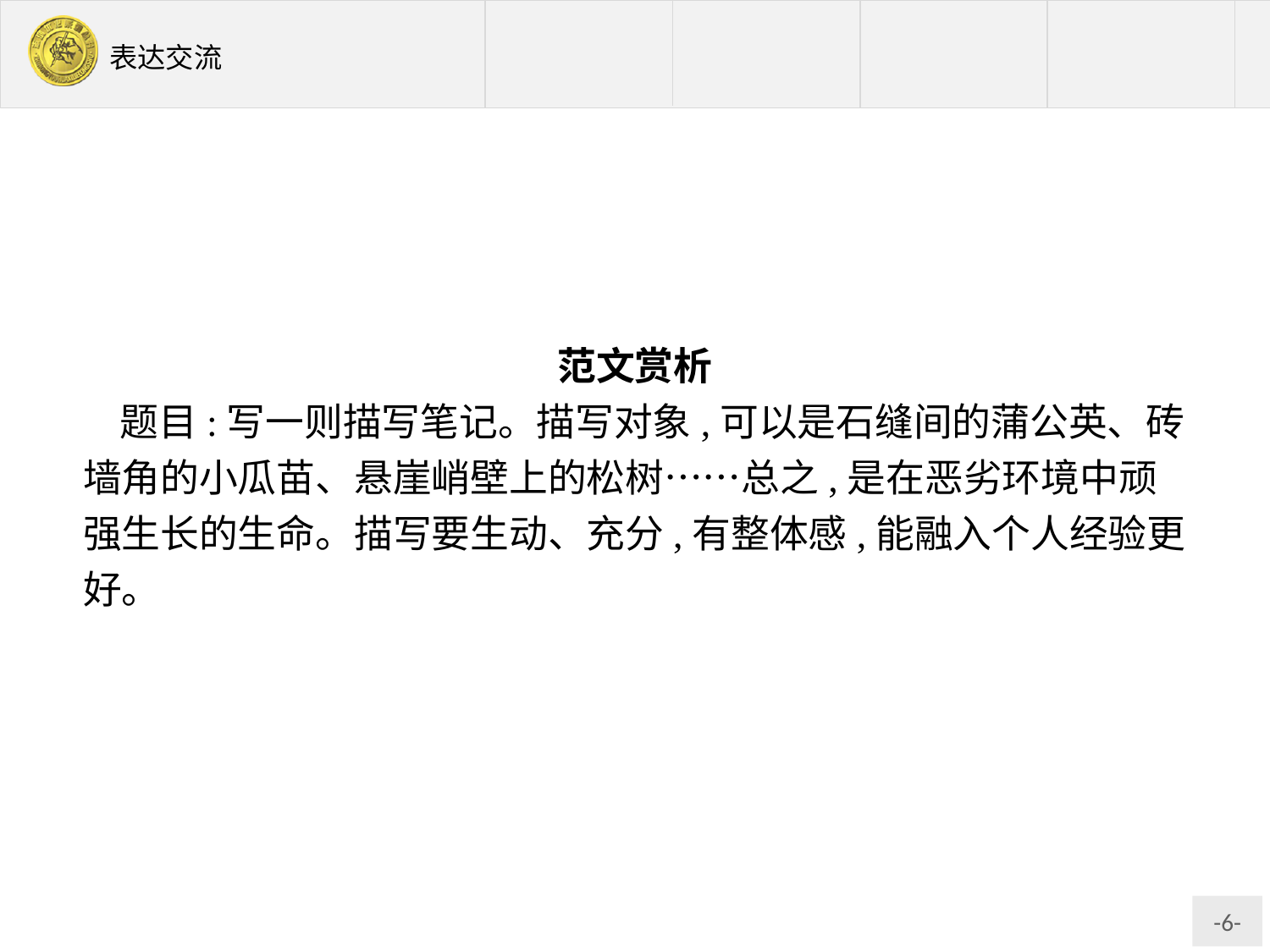

范文赏析
题目:写一则描写笔记。描写对象,可以是石缝间的蒲公英、砖墙角的小瓜苗、悬崖峭壁上的松树……总之,是在恶劣环境中顽强生长的生命。描写要生动、充分,有整体感,能融入个人经验更好。